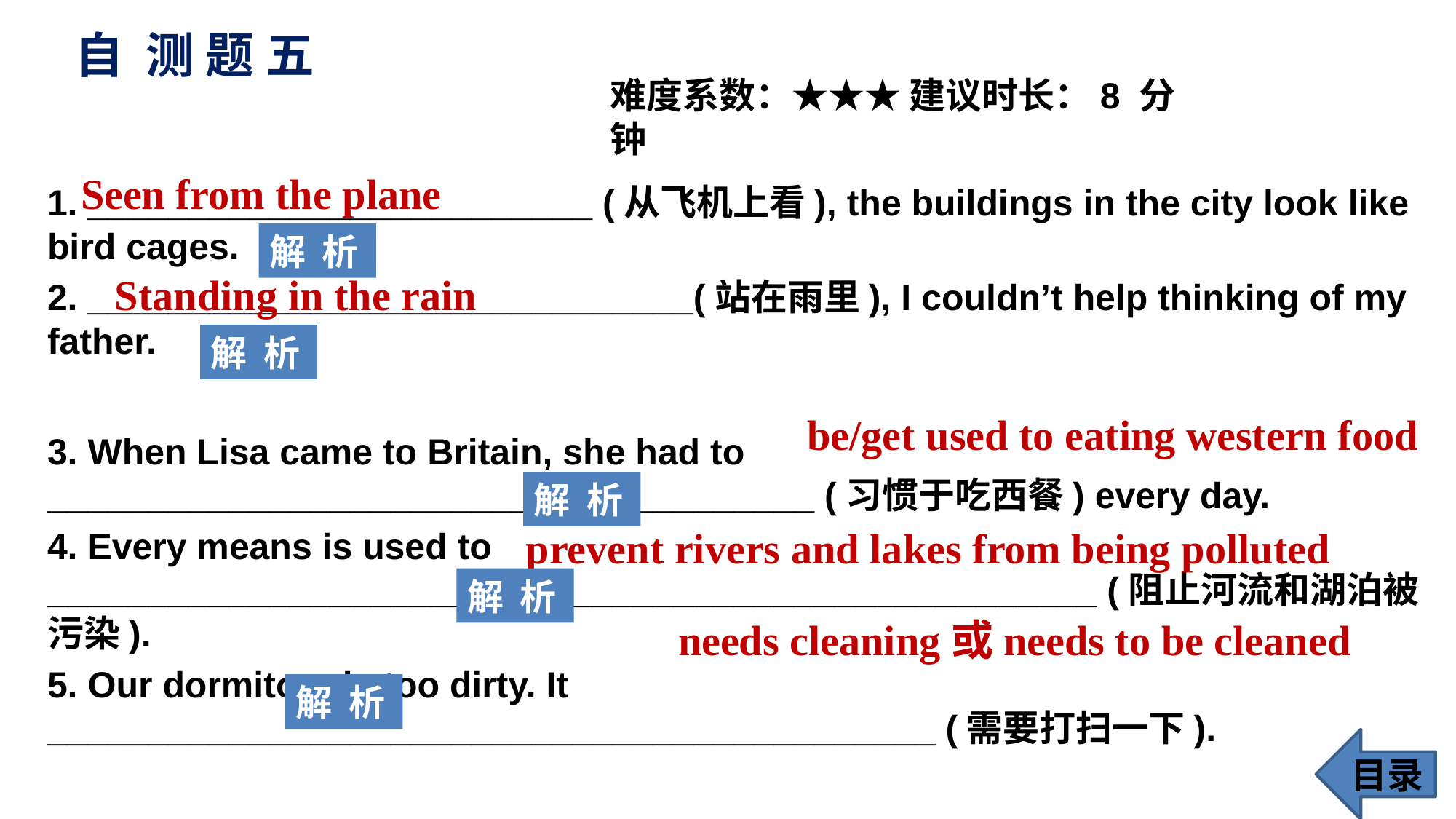

# 自  测 题 五
难度系数：★★★ 建议时长：8 分钟
Seen from the plane
1. _________________________ (从飞机上看), the buildings in the city look like bird cages.
2. ______________________________(站在雨里), I couldn’t help thinking of my father.

3. When Lisa came to Britain, she had to ______________________________________ (习惯于吃西餐) every day.
4. Every means is used to ____________________________________________________ (阻止河流和湖泊被污染).
5. Our dormitory is too dirty. It ____________________________________________ (需要打扫一下).
解  析
Standing in the rain
解  析
be/get used to eating western food
解  析
prevent rivers and lakes from being polluted
解  析
needs cleaning或needs to be cleaned
解  析
目录
60